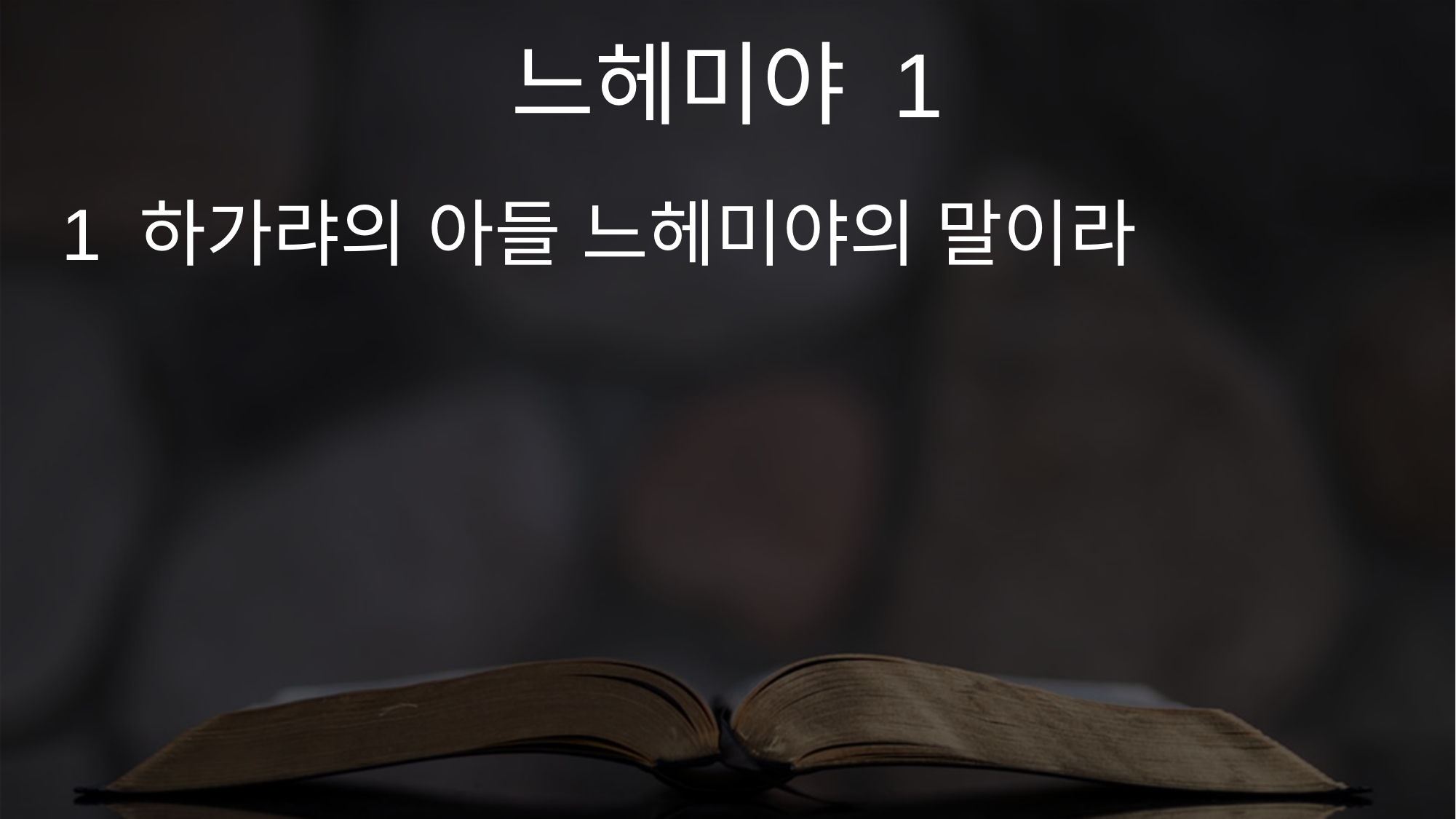

느헤미야 1
1 하가랴의 아들 느헤미야의 말이라